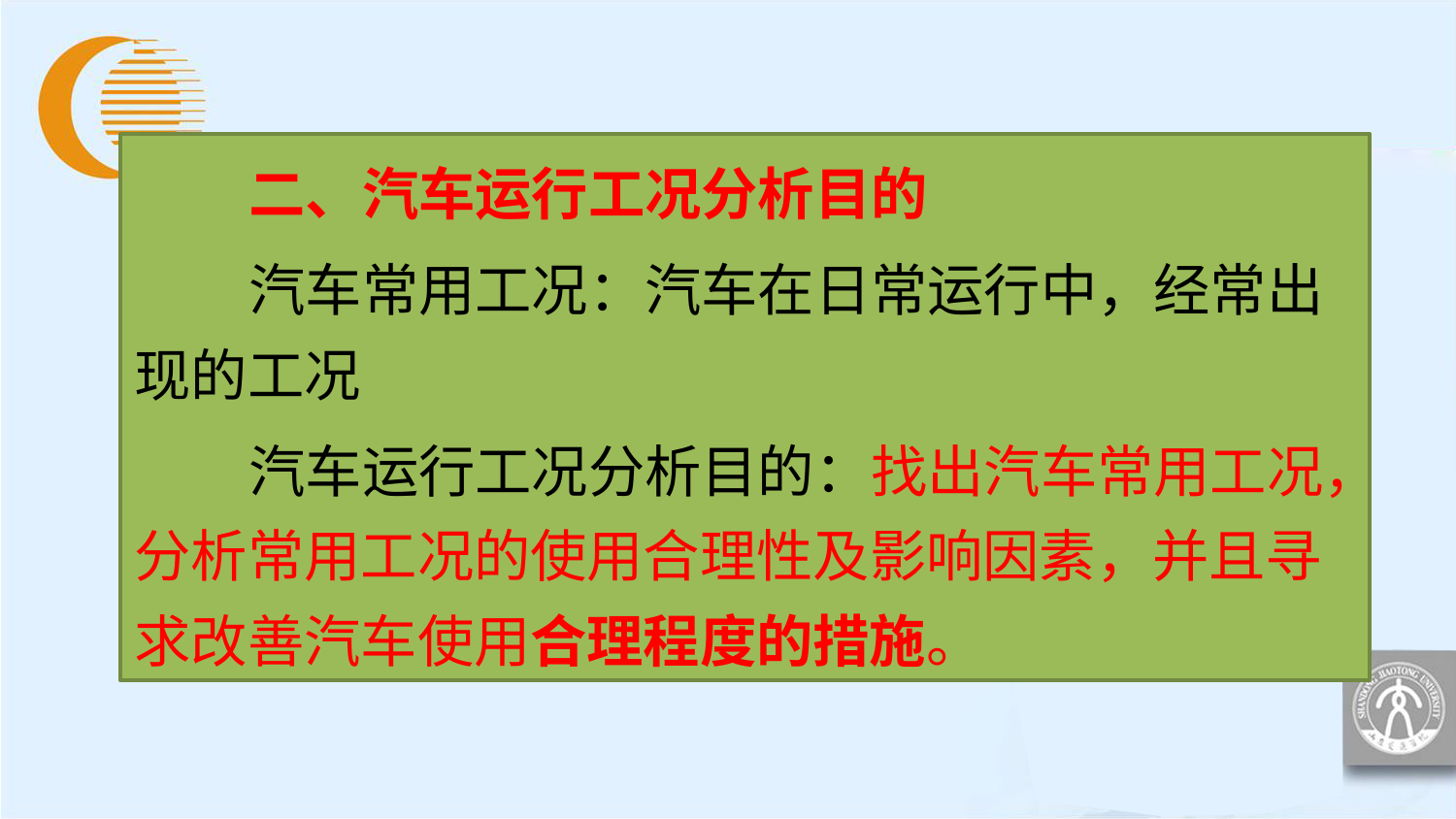

二、汽车运行工况分析目的
汽车常用工况：汽车在日常运行中，经常出现的工况
汽车运行工况分析目的：找出汽车常用工况，分析常用工况的使用合理性及影响因素，并且寻求改善汽车使用合理程度的措施。